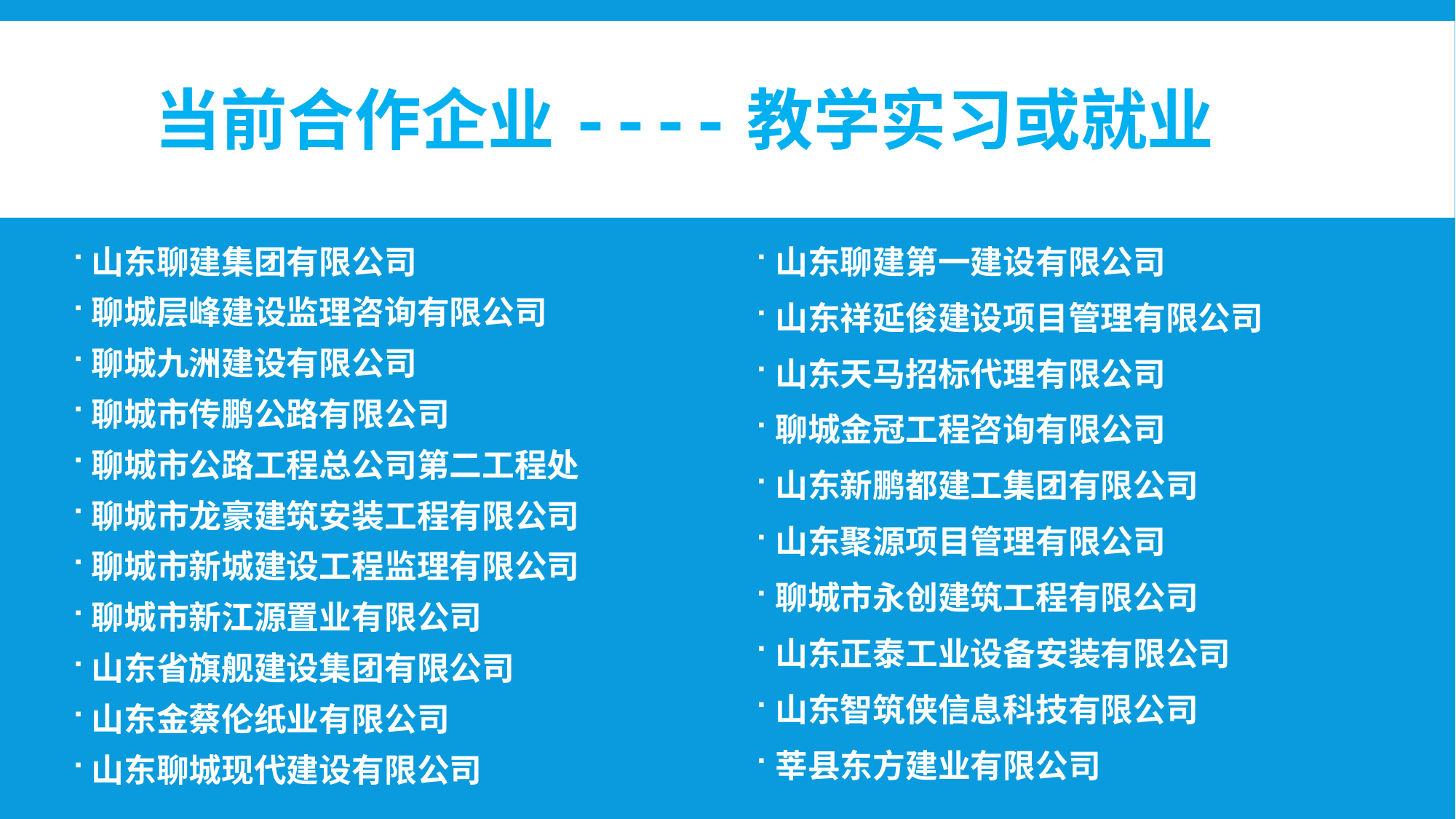

# 当前合作企业----教学实习或就业
山东聊建集团有限公司
聊城层峰建设监理咨询有限公司
聊城九洲建设有限公司
聊城市传鹏公路有限公司
聊城市公路工程总公司第二工程处
聊城市龙豪建筑安装工程有限公司
聊城市新城建设工程监理有限公司
聊城市新江源置业有限公司
山东省旗舰建设集团有限公司
山东金蔡伦纸业有限公司
山东聊城现代建设有限公司

山东聊建第一建设有限公司
山东祥延俊建设项目管理有限公司
山东天马招标代理有限公司
聊城金冠工程咨询有限公司
山东新鹏都建工集团有限公司
山东聚源项目管理有限公司
聊城市永创建筑工程有限公司
山东正泰工业设备安装有限公司
山东智筑侠信息科技有限公司
莘县东方建业有限公司